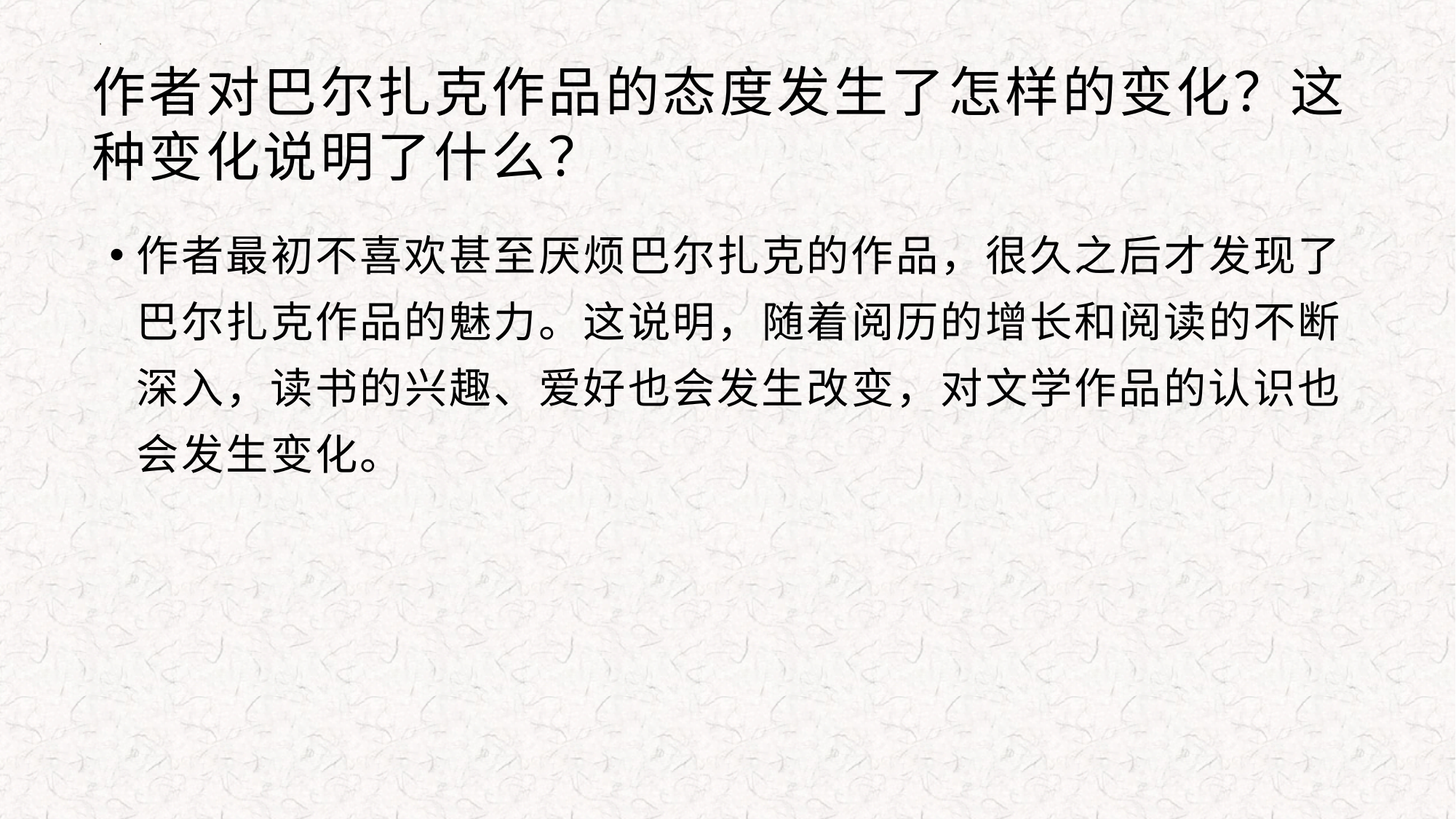

# 作者对巴尔扎克作品的态度发生了怎样的变化？这种变化说明了什么？
作者最初不喜欢甚至厌烦巴尔扎克的作品，很久之后才发现了巴尔扎克作品的魅力。这说明，随着阅历的增长和阅读的不断深入，读书的兴趣、爱好也会发生改变，对文学作品的认识也会发生变化。